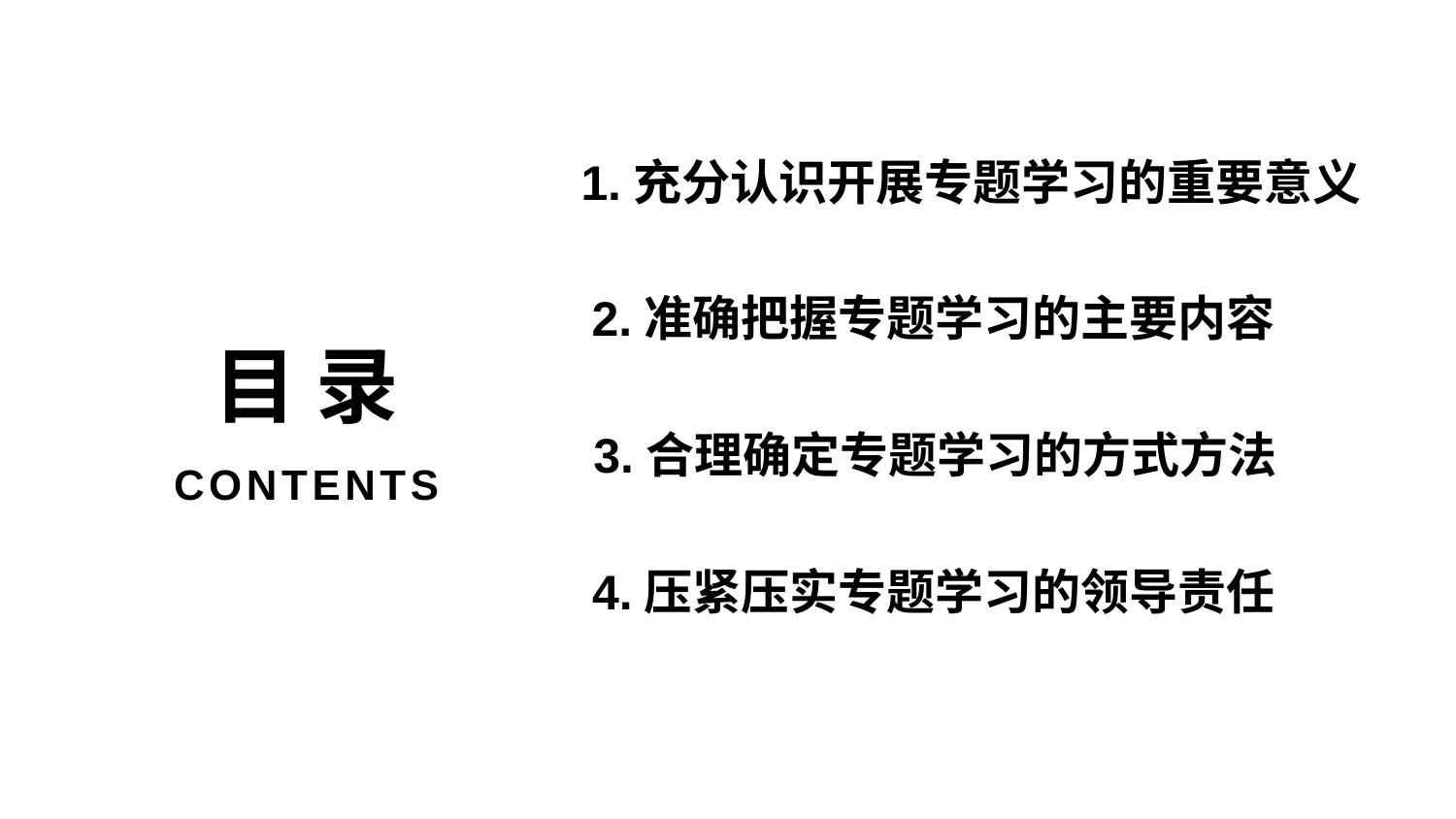

1.充分认识开展专题学习的重要意义
2.准确把握专题学习的主要内容
目 录
3.合理确定专题学习的方式方法
CONTENTS
4.压紧压实专题学习的领导责任